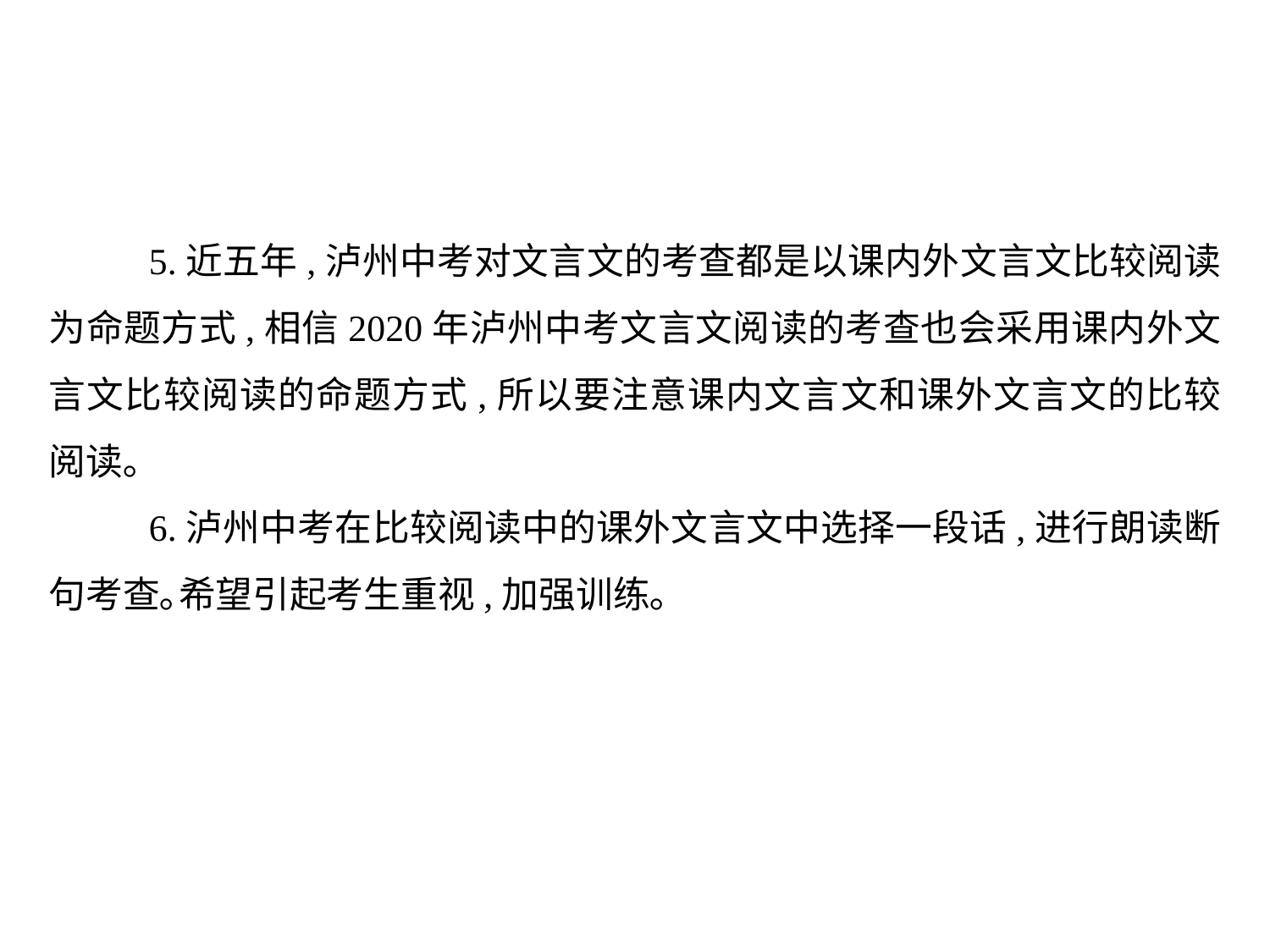

5.近五年,泸州中考对文言文的考查都是以课内外文言文比较阅读为命题方式,相信2020年泸州中考文言文阅读的考查也会采用课内外文言文比较阅读的命题方式,所以要注意课内文言文和课外文言文的比较阅读｡
6.泸州中考在比较阅读中的课外文言文中选择一段话,进行朗读断句考查｡希望引起考生重视,加强训练｡